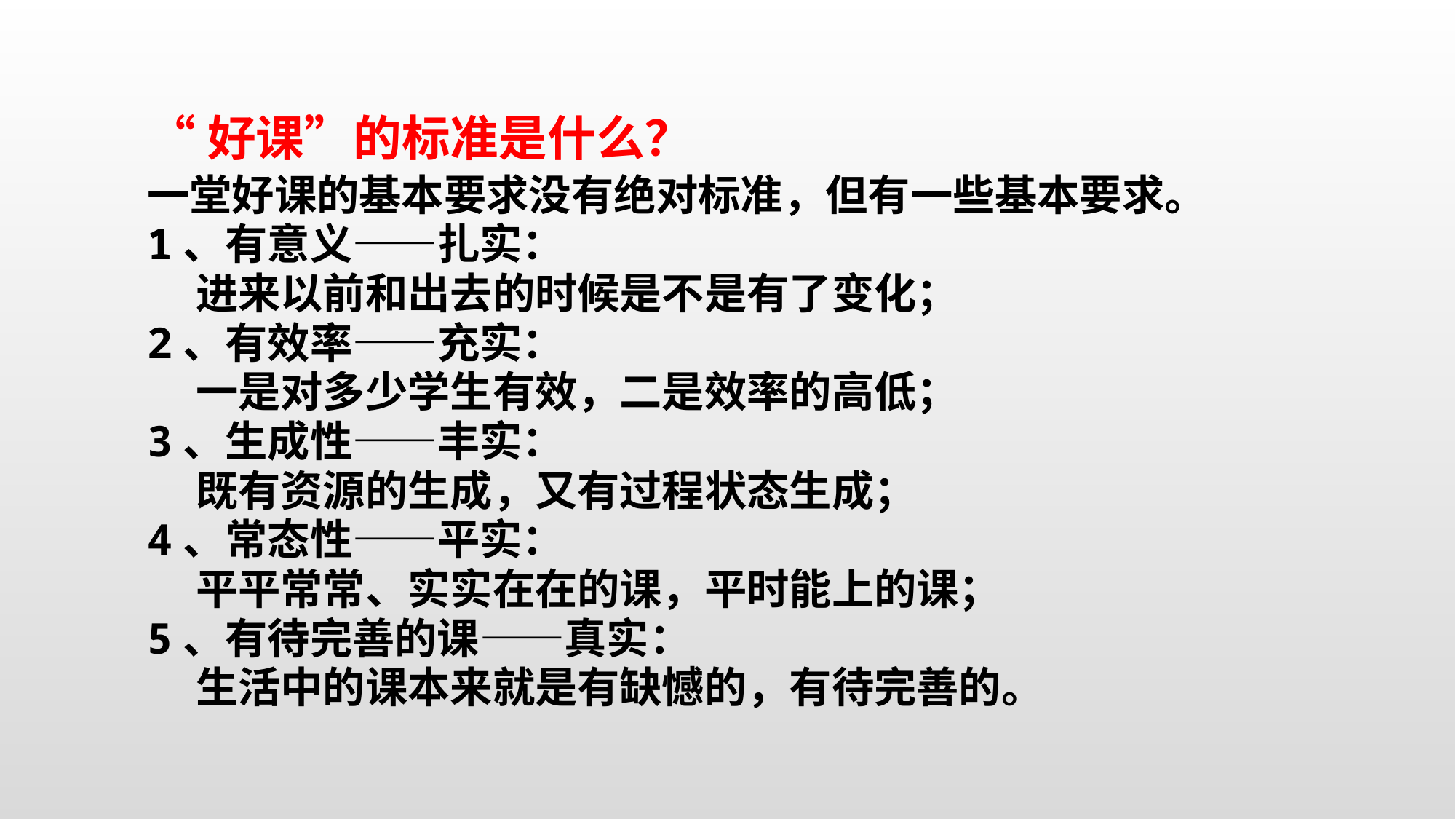

“好课”的标准是什么？
一堂好课的基本要求没有绝对标准，但有一些基本要求。
1、有意义——扎实：
    进来以前和出去的时候是不是有了变化；
2、有效率——充实：
    一是对多少学生有效，二是效率的高低；
3、生成性——丰实：
    既有资源的生成，又有过程状态生成；
4、常态性——平实：
    平平常常、实实在在的课，平时能上的课；
5、有待完善的课——真实：
    生活中的课本来就是有缺憾的，有待完善的。